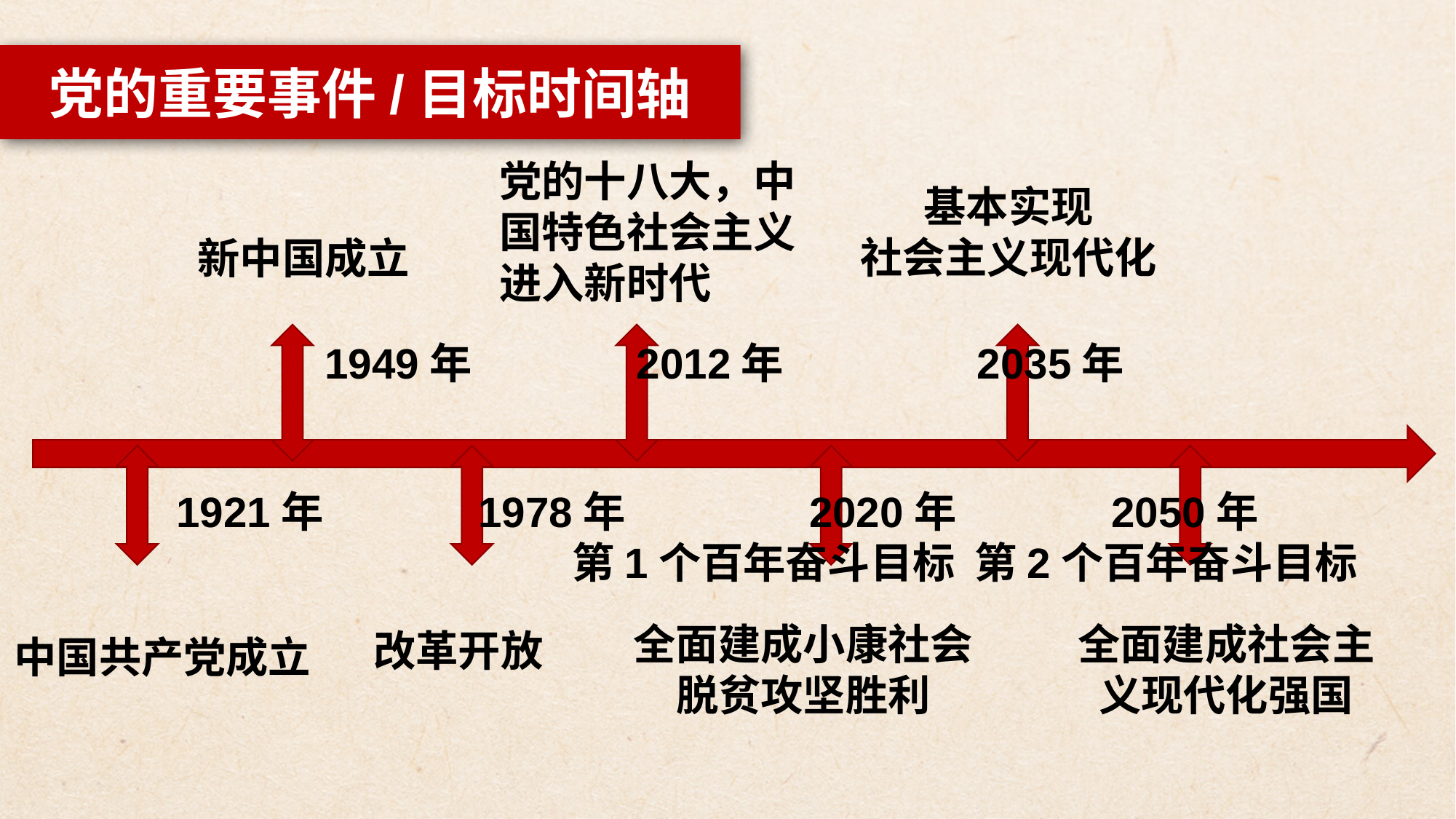

党的重要事件/目标时间轴
党的十八大，中国特色社会主义进入新时代
基本实现
社会主义现代化
新中国成立

 1949年                2012年                   2035年

1921年               1978年                  2020年               2050年
                                        第1个百年奋斗目标  第2个百年奋斗目标
全面建成小康社会 脱贫攻坚胜利
全面建成社会主义现代化强国
改革开放
中国共产党成立